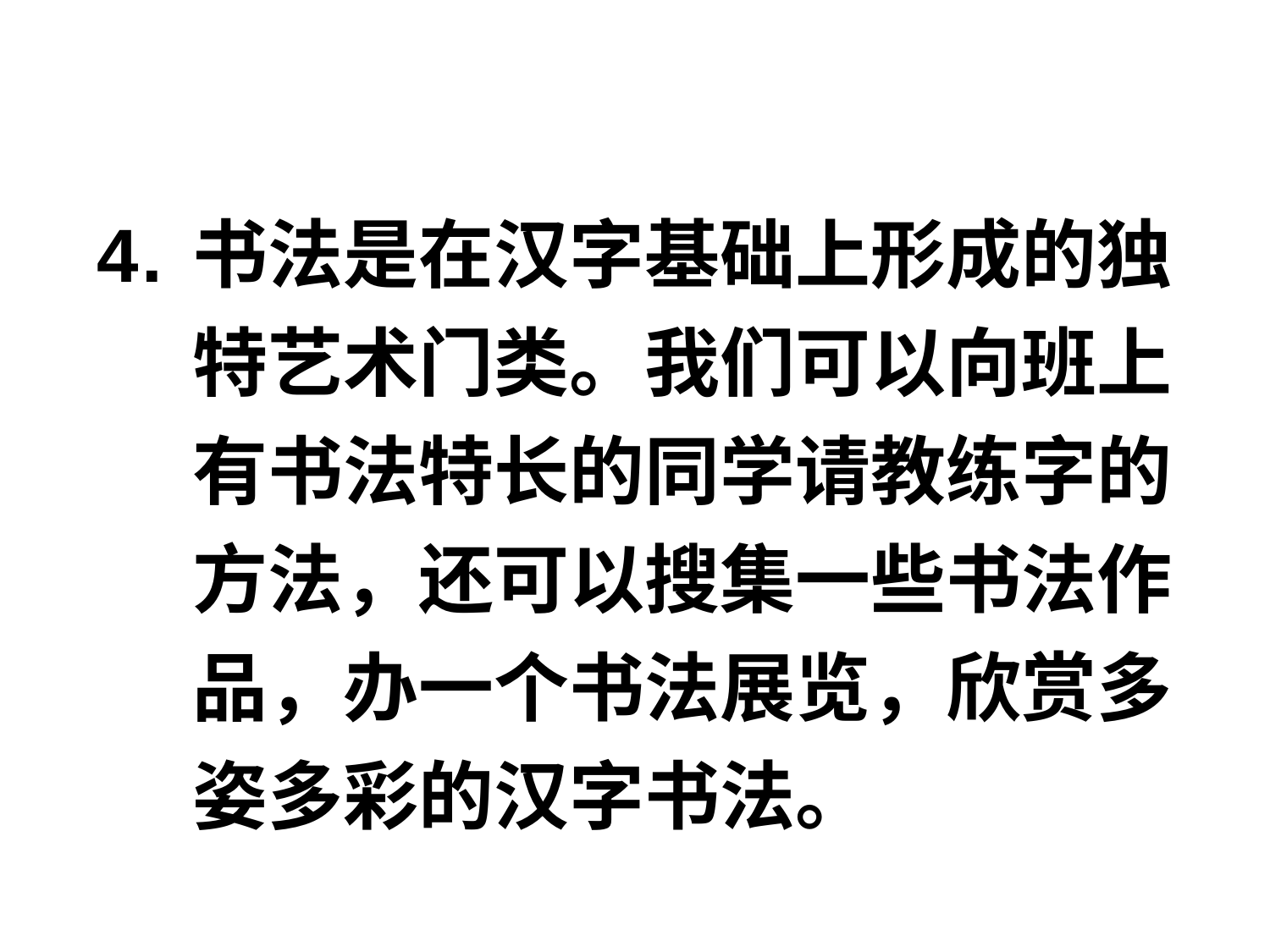

书法是在汉字基础上形成的独特艺术门类。我们可以向班上有书法特长的同学请教练字的方法，还可以搜集一些书法作品，办一个书法展览，欣赏多姿多彩的汉字书法。